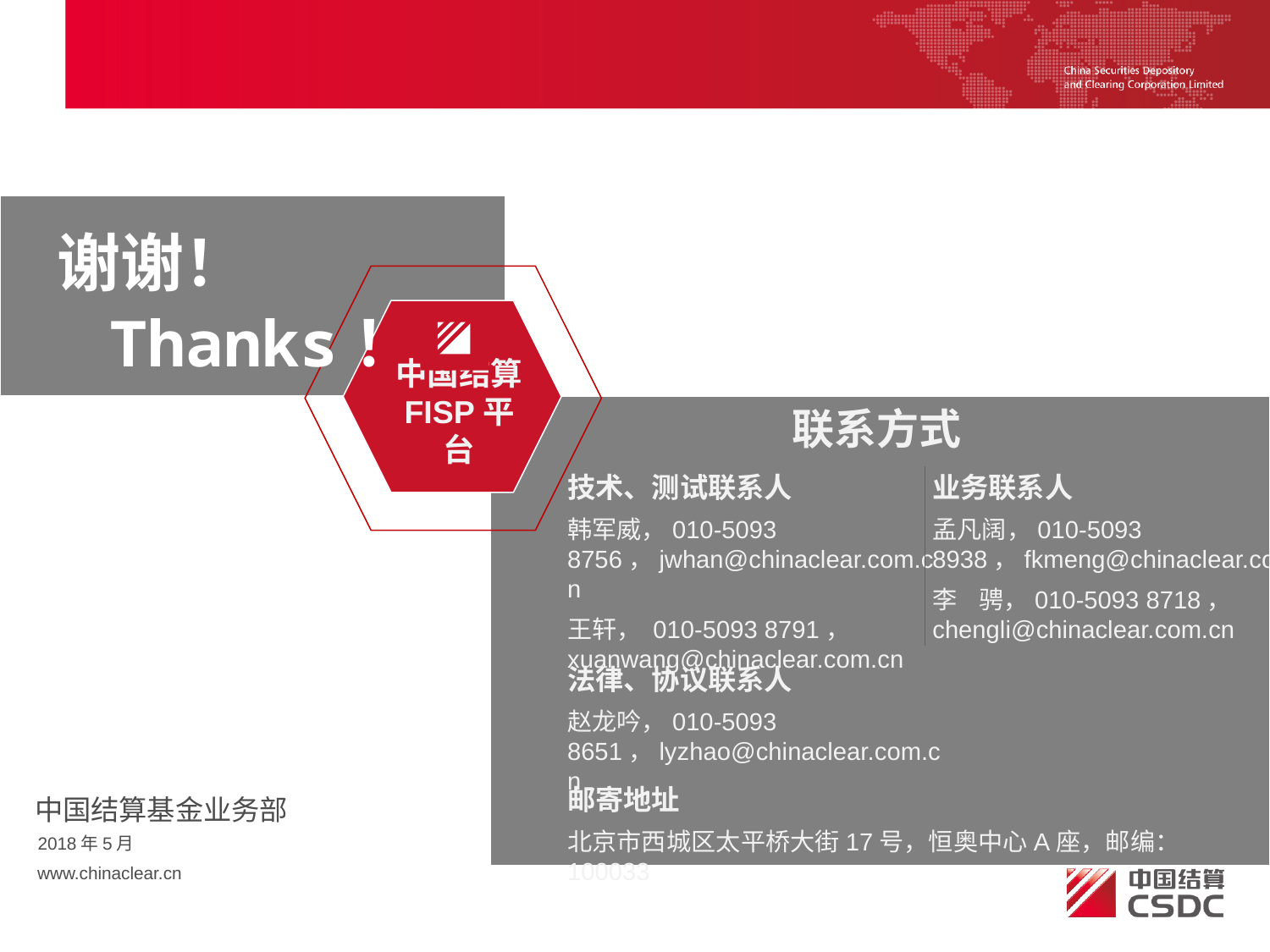

谢谢！

中国结算
FISP平台
    Thanks！

联系方式
技术、测试联系人
韩军威，010-5093 8756，jwhan@chinaclear.com.cn
王轩， 010-5093 8791，
xuanwang@chinaclear.com.cn

业务联系人
孟凡阔，010-5093 8938，fkmeng@chinaclear.com.cn
李    骋，010-5093 8718，
chengli@chinaclear.com.cn
法律、协议联系人
赵龙吟，010-5093 8651，lyzhao@chinaclear.com.cn

邮寄地址
北京市西城区太平桥大街17号，恒奥中心A座，邮编：100033
中国结算基金业务部
2018年5月
www.chinaclear.cn